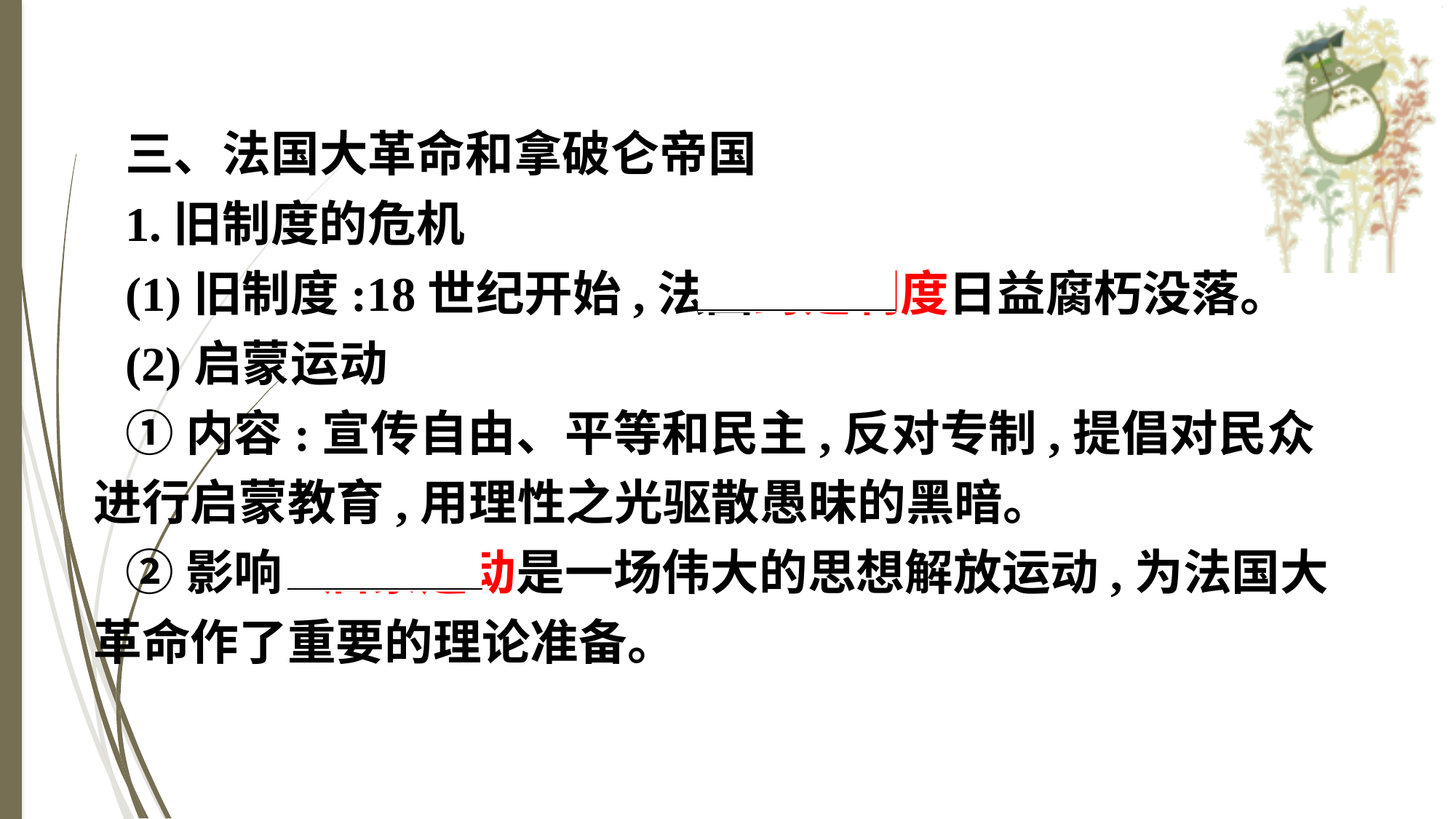

三、法国大革命和拿破仑帝国
1.旧制度的危机
(1)旧制度:18世纪开始,法国封建制度日益腐朽没落。
(2)启蒙运动
①内容:宣传自由、平等和民主,反对专制,提倡对民众进行启蒙教育,用理性之光驱散愚昧的黑暗。
②影响:启蒙运动是一场伟大的思想解放运动,为法国大革命作了重要的理论准备。